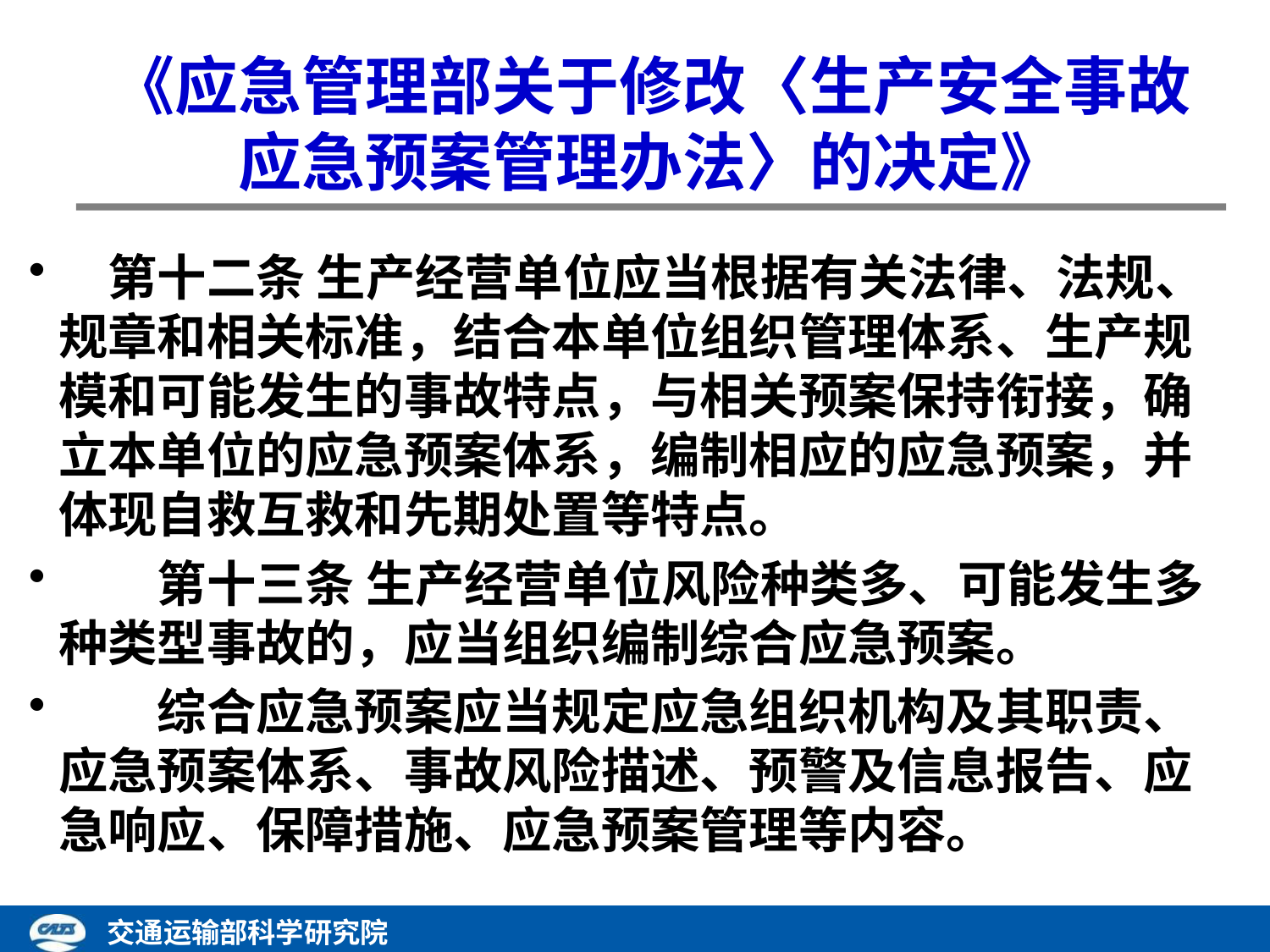

《应急管理部关于修改〈生产安全事故应急预案管理办法〉的决定》

　第十二条 生产经营单位应当根据有关法律、法规、规章和相关标准，结合本单位组织管理体系、生产规模和可能发生的事故特点，与相关预案保持衔接，确立本单位的应急预案体系，编制相应的应急预案，并体现自救互救和先期处置等特点。
　　第十三条 生产经营单位风险种类多、可能发生多种类型事故的，应当组织编制综合应急预案。
　　综合应急预案应当规定应急组织机构及其职责、应急预案体系、事故风险描述、预警及信息报告、应急响应、保障措施、应急预案管理等内容。